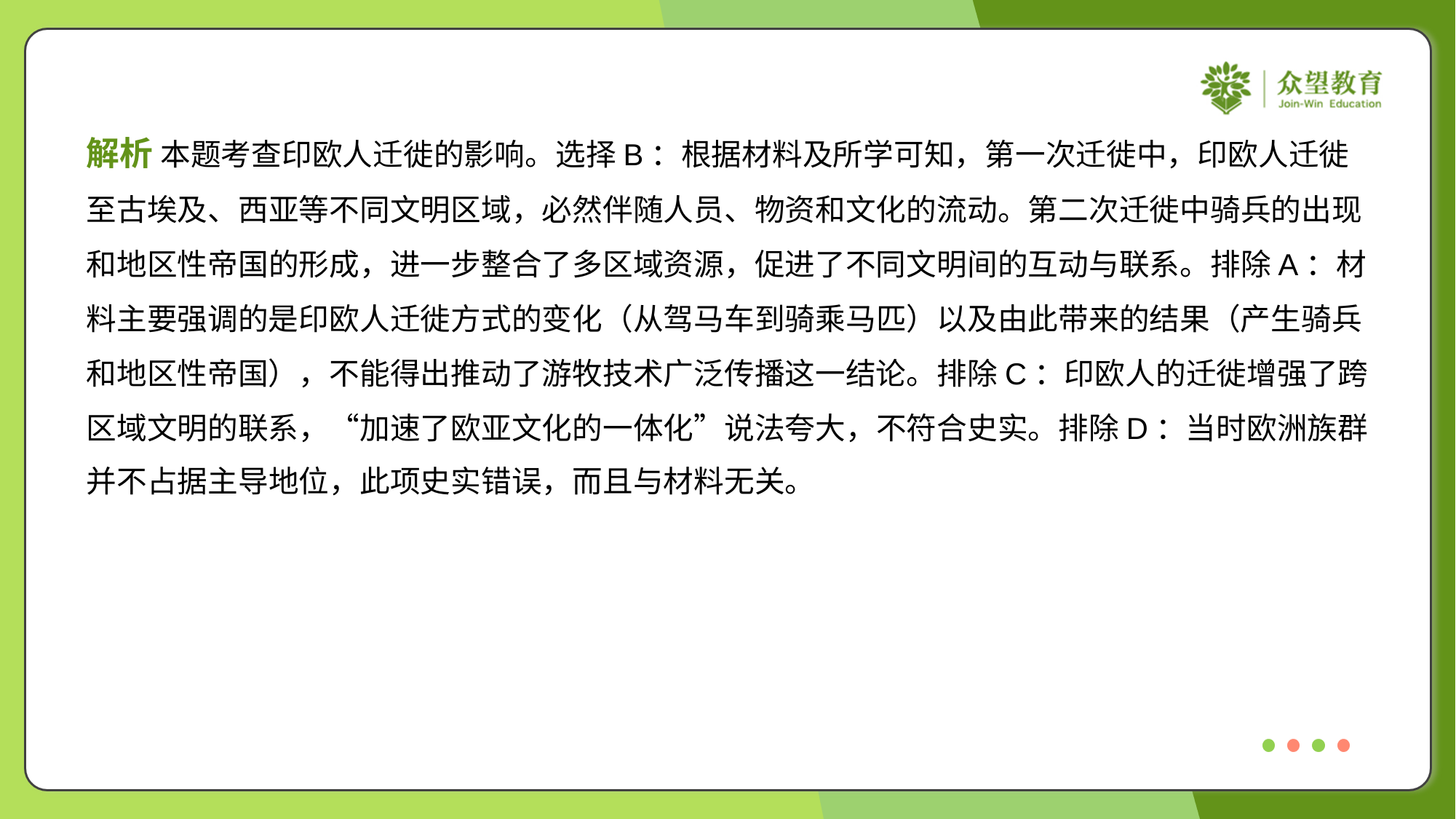

解析 本题考查印欧人迁徙的影响。选择B：根据材料及所学可知，第一次迁徙中，印欧人迁徙
至古埃及、西亚等不同文明区域，必然伴随人员、物资和文化的流动。第二次迁徙中骑兵的出现
和地区性帝国的形成，进一步整合了多区域资源，促进了不同文明间的互动与联系。排除A：材
料主要强调的是印欧人迁徙方式的变化（从驾马车到骑乘马匹）以及由此带来的结果（产生骑兵
和地区性帝国），不能得出推动了游牧技术广泛传播这一结论。排除C：印欧人的迁徙增强了跨
区域文明的联系，“加速了欧亚文化的一体化”说法夸大，不符合史实。排除D：当时欧洲族群
并不占据主导地位，此项史实错误，而且与材料无关。